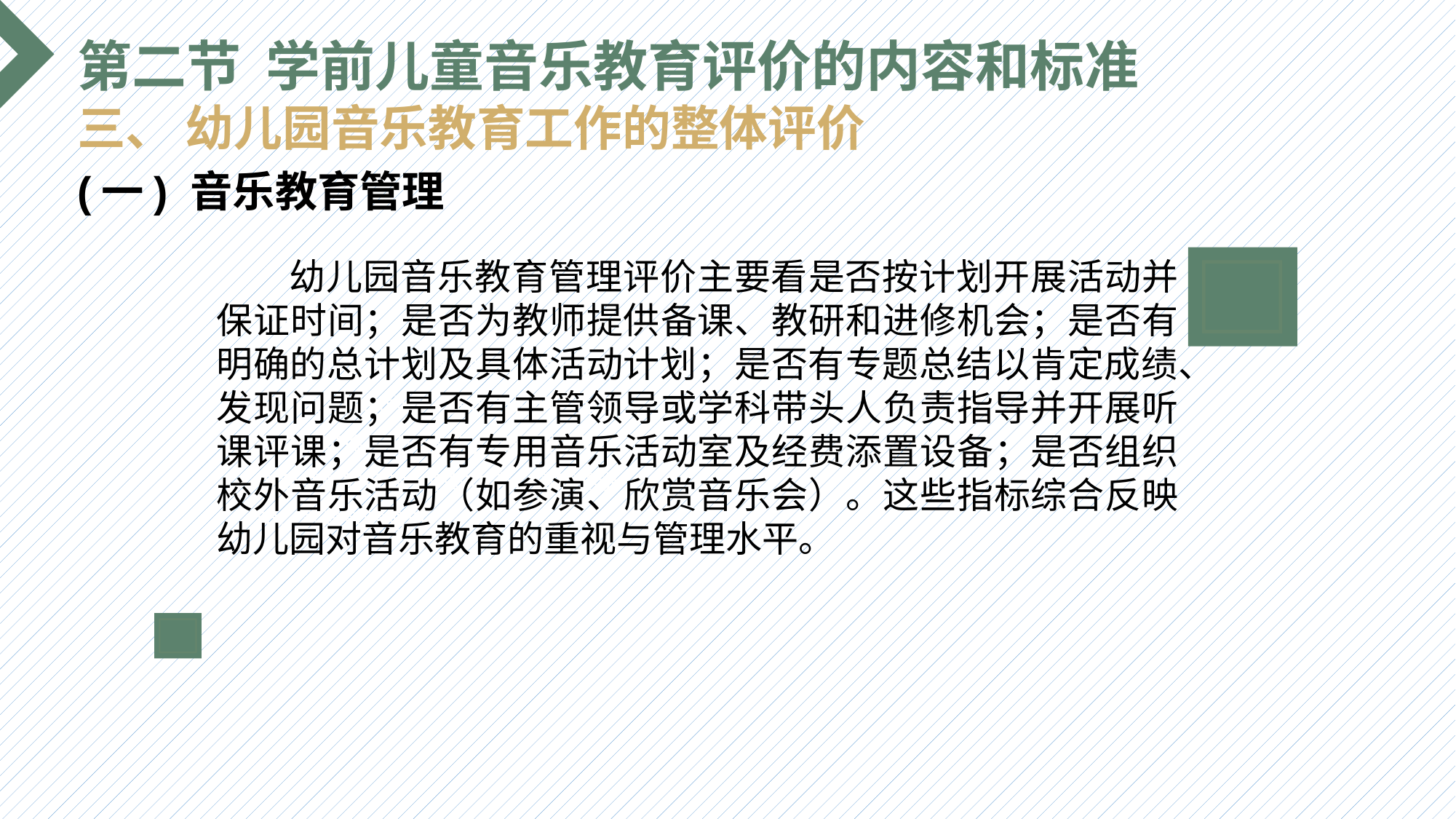

第二节  学前儿童音乐教育评价的内容和标准
三、 幼儿园音乐教育工作的整体评价
(一) 音乐教育管理

 幼儿园音乐教育管理评价主要看是否按计划开展活动并保证时间；是否为教师提供备课、教研和进修机会；是否有明确的总计划及具体活动计划；是否有专题总结以肯定成绩、发现问题；是否有主管领导或学科带头人负责指导并开展听课评课；是否有专用音乐活动室及经费添置设备；是否组织校外音乐活动（如参演、欣赏音乐会）。这些指标综合反映幼儿园对音乐教育的重视与管理水平。

选题背景
输入您的内容，请简要说明，言简意赅即可输入您的内容，请简要说明，言简意赅即可输入您的内容，请简要说明，言简意赅即可输入您的内容，请简要说明，言简意赅即可